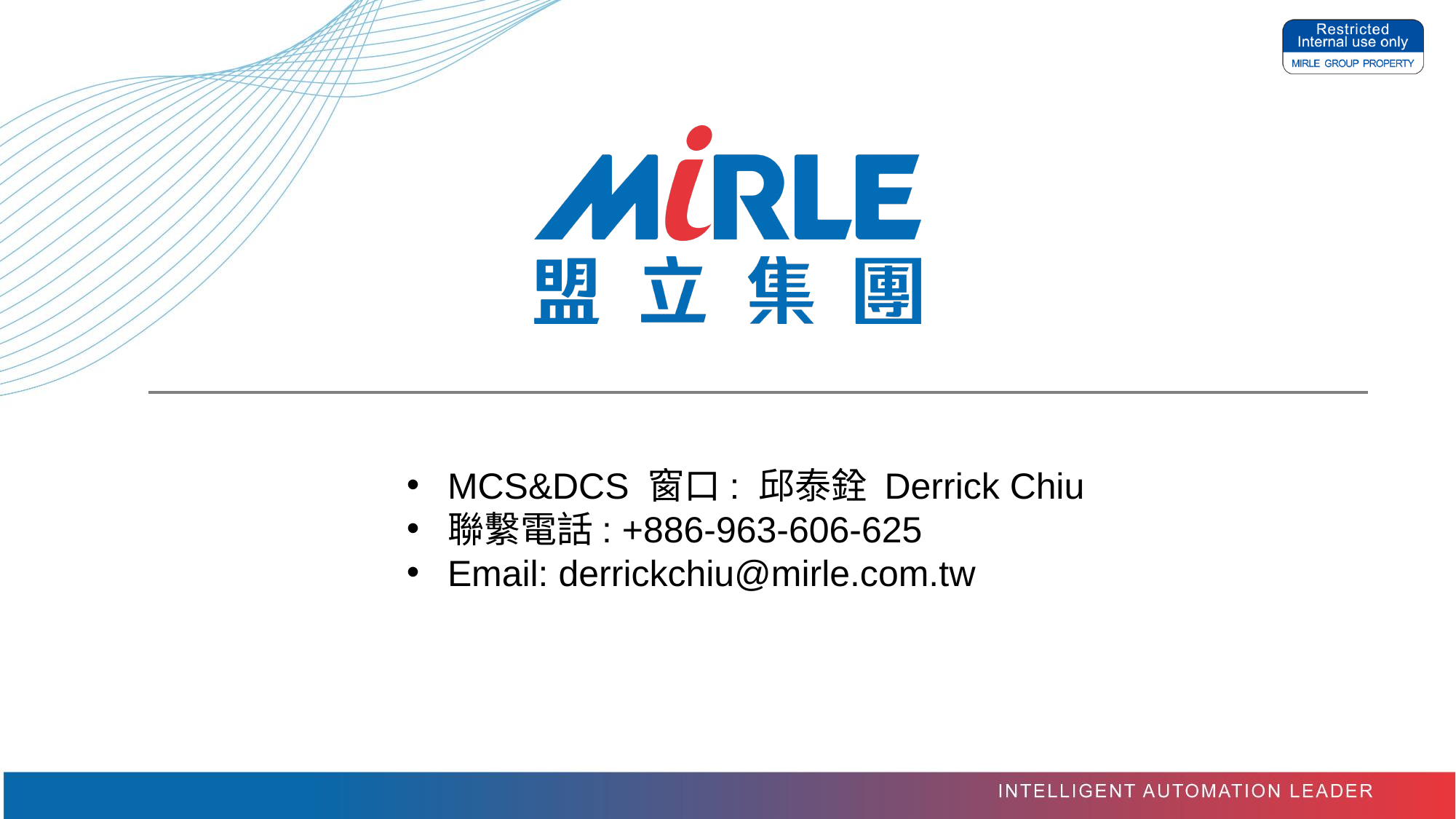

MCS&DCS 窗口: 邱泰銓 Derrick Chiu
聯繫電話: +886-963-606-625
Email: derrickchiu@mirle.com.tw